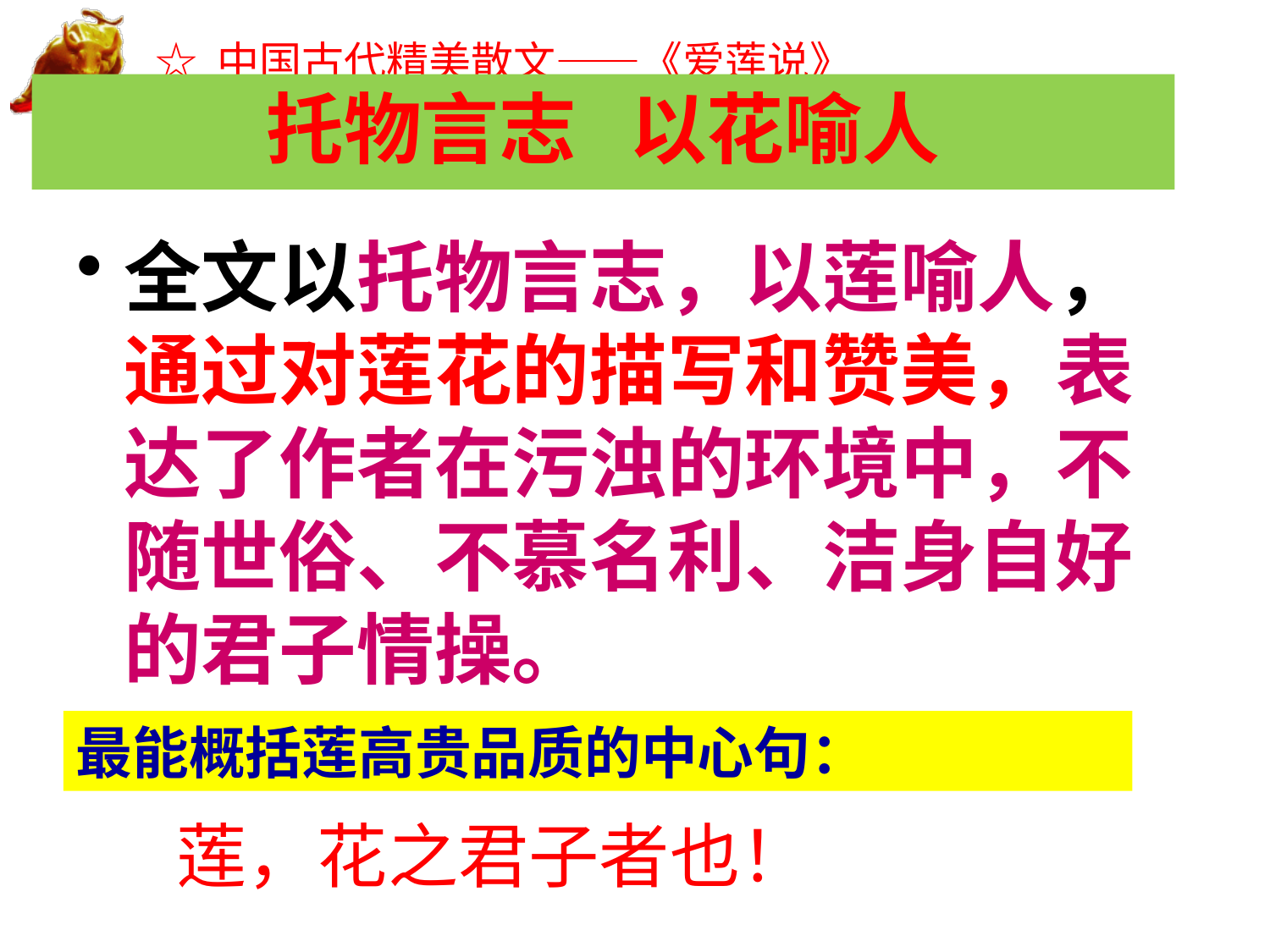

# 托物言志   以花喻人
全文以托物言志，以莲喻人，通过对莲花的描写和赞美，表达了作者在污浊的环境中，不随世俗、不慕名利、洁身自好的君子情操。
最能概括莲高贵品质的中心句：
莲，花之君子者也！